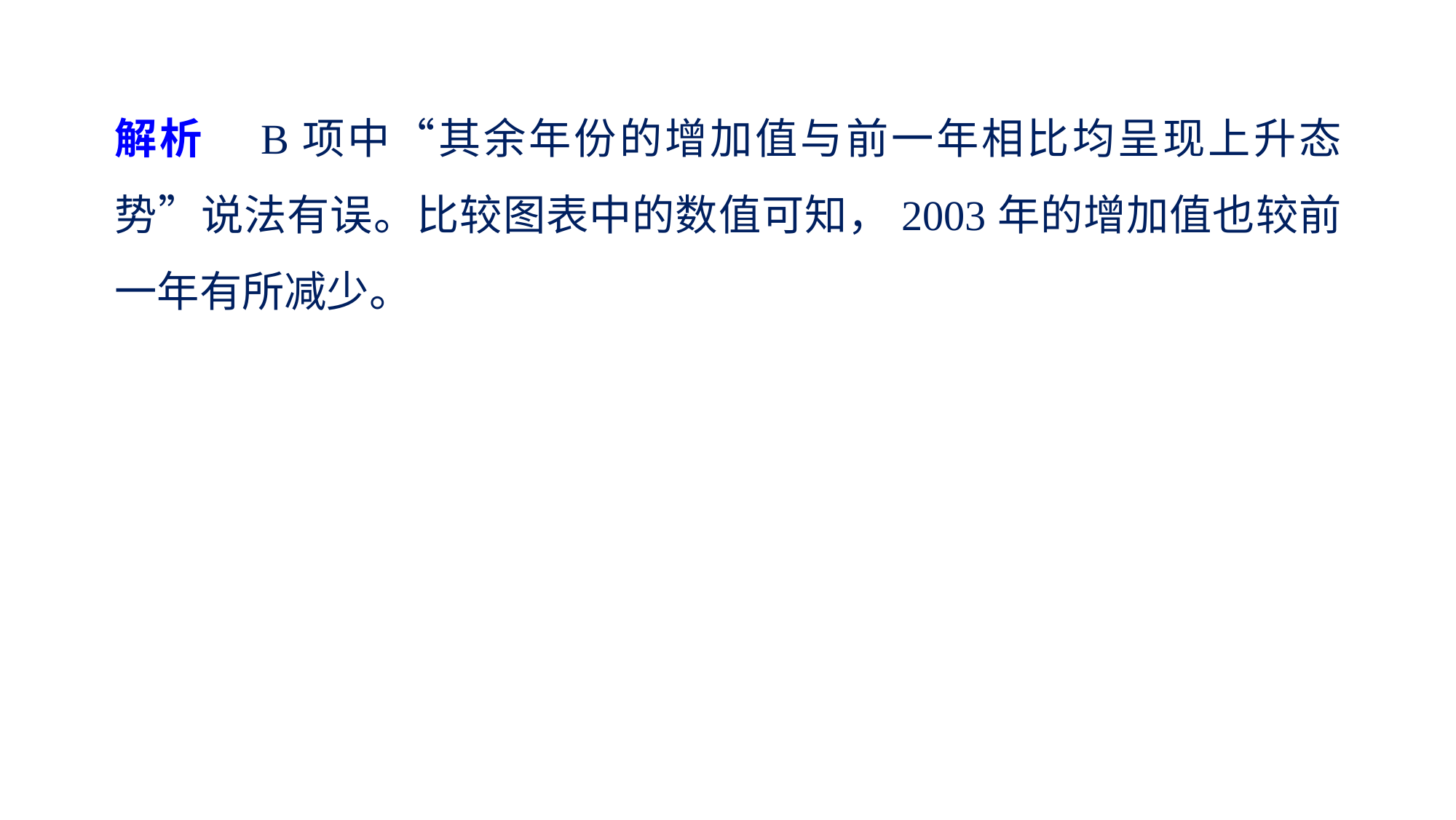

解析　B项中“其余年份的增加值与前一年相比均呈现上升态势”说法有误。比较图表中的数值可知，2003年的增加值也较前一年有所减少。